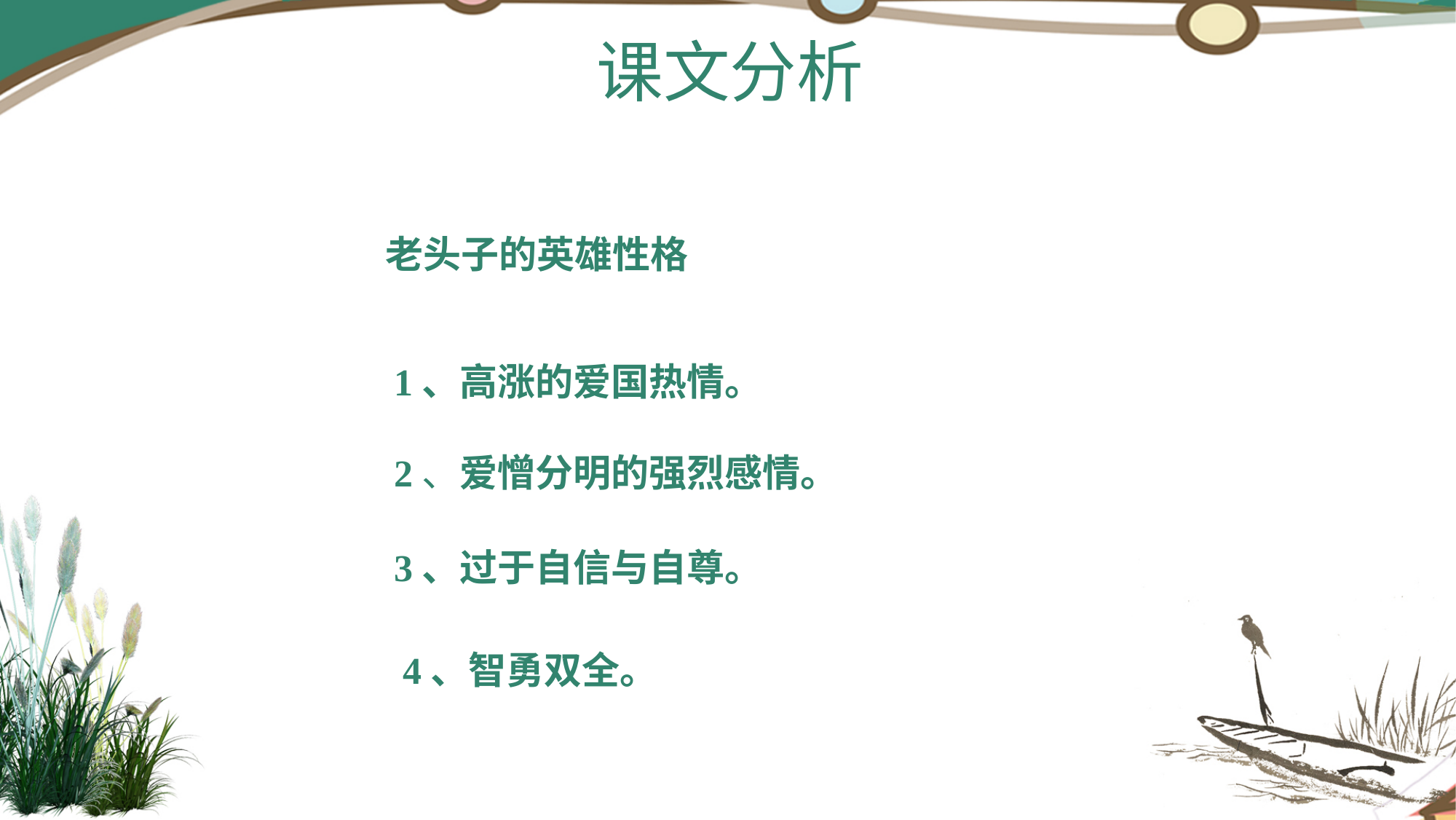

课文分析
老头子的英雄性格
1、高涨的爱国热情。
2、爱憎分明的强烈感情。
3、过于自信与自尊。
4、智勇双全。